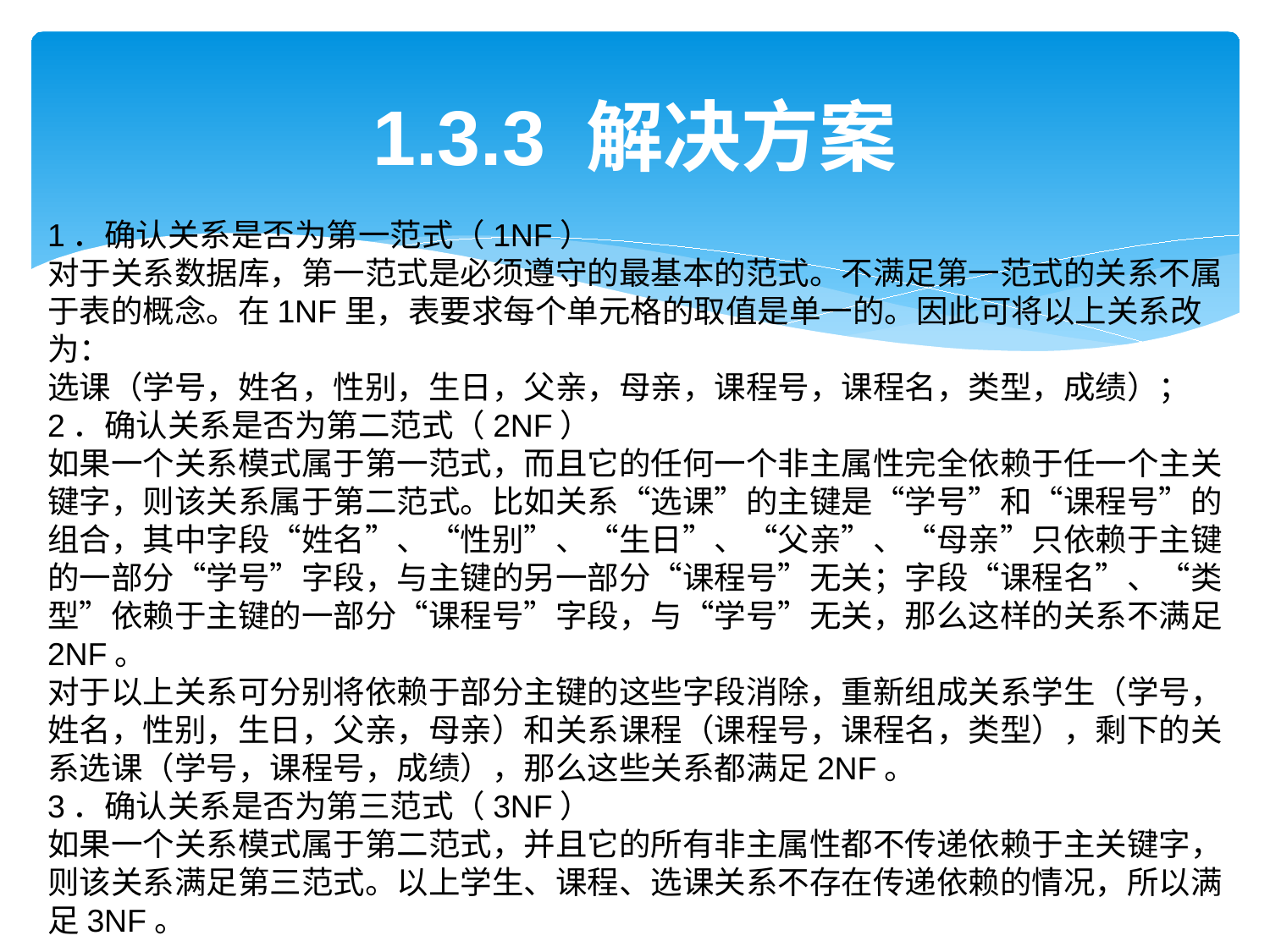

# 1.3.3 解决方案
1．确认关系是否为第一范式（1NF）
对于关系数据库，第一范式是必须遵守的最基本的范式。不满足第一范式的关系不属于表的概念。在1NF里，表要求每个单元格的取值是单一的。因此可将以上关系改为：
选课（学号，姓名，性别，生日，父亲，母亲，课程号，课程名，类型，成绩）；
2．确认关系是否为第二范式（2NF）
如果一个关系模式属于第一范式，而且它的任何一个非主属性完全依赖于任一个主关键字，则该关系属于第二范式。比如关系“选课”的主键是“学号”和“课程号”的组合，其中字段“姓名”、“性别”、“生日”、“父亲”、“母亲”只依赖于主键的一部分“学号”字段，与主键的另一部分“课程号”无关；字段“课程名”、“类型”依赖于主键的一部分“课程号”字段，与“学号”无关，那么这样的关系不满足2NF。
对于以上关系可分别将依赖于部分主键的这些字段消除，重新组成关系学生（学号，姓名，性别，生日，父亲，母亲）和关系课程（课程号，课程名，类型），剩下的关系选课（学号，课程号，成绩），那么这些关系都满足2NF。
3．确认关系是否为第三范式（3NF）
如果一个关系模式属于第二范式，并且它的所有非主属性都不传递依赖于主关键字，则该关系满足第三范式。以上学生、课程、选课关系不存在传递依赖的情况，所以满足3NF。